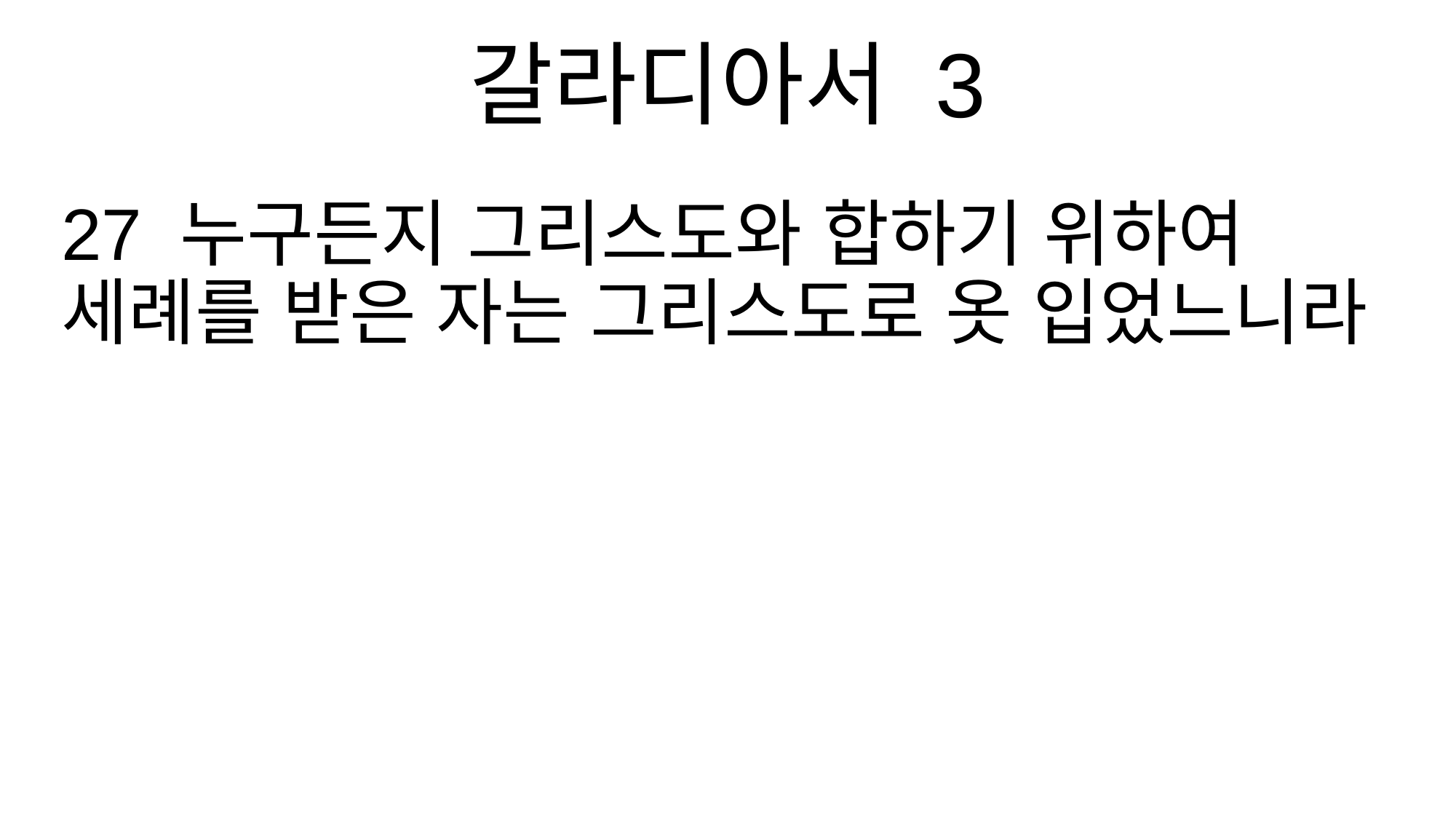

갈라디아서 3
27 누구든지 그리스도와 합하기 위하여 세례를 받은 자는 그리스도로 옷 입었느니라